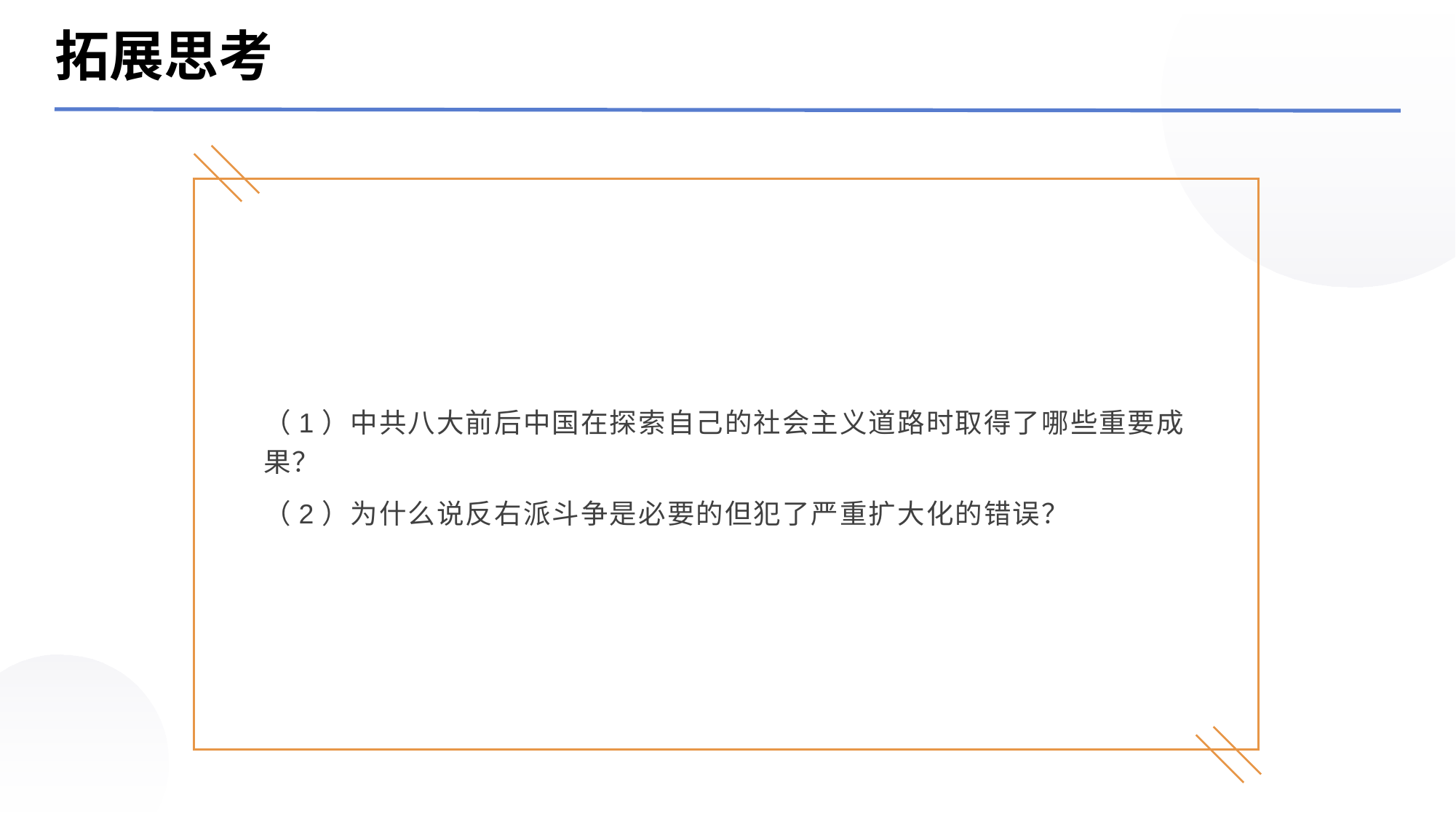

拓展思考

（1）中共八大前后中国在探索自己的社会主义道路时取得了哪些重要成果？
（2）为什么说反右派斗争是必要的但犯了严重扩大化的错误？